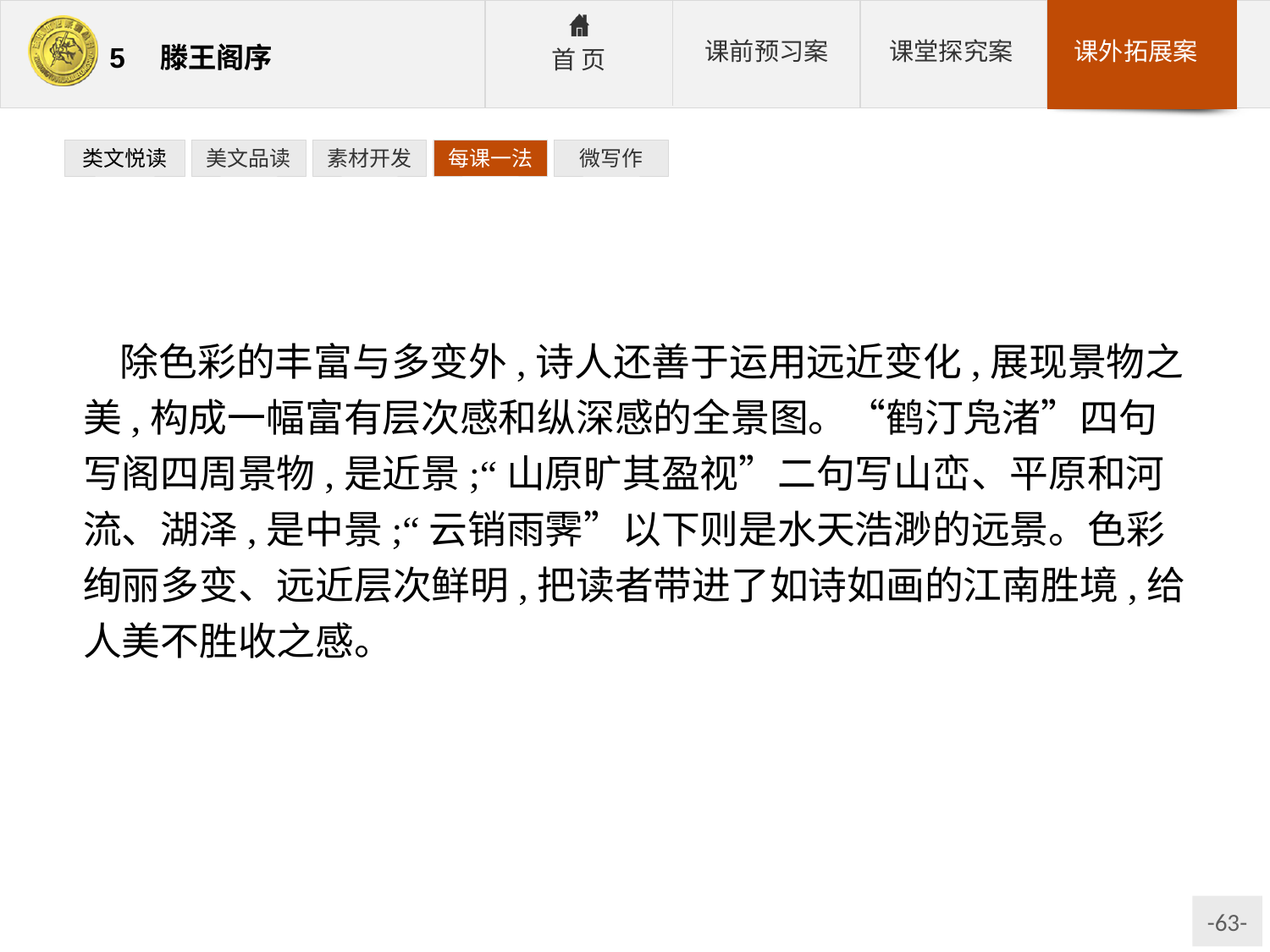

类文悦读
美文品读
素材开发
每课一法
微写作
除色彩的丰富与多变外,诗人还善于运用远近变化,展现景物之美,构成一幅富有层次感和纵深感的全景图。“鹤汀凫渚”四句写阁四周景物,是近景;“山原旷其盈视”二句写山峦、平原和河流、湖泽,是中景;“云销雨霁”以下则是水天浩渺的远景。色彩绚丽多变、远近层次鲜明,把读者带进了如诗如画的江南胜境,给人美不胜收之感。